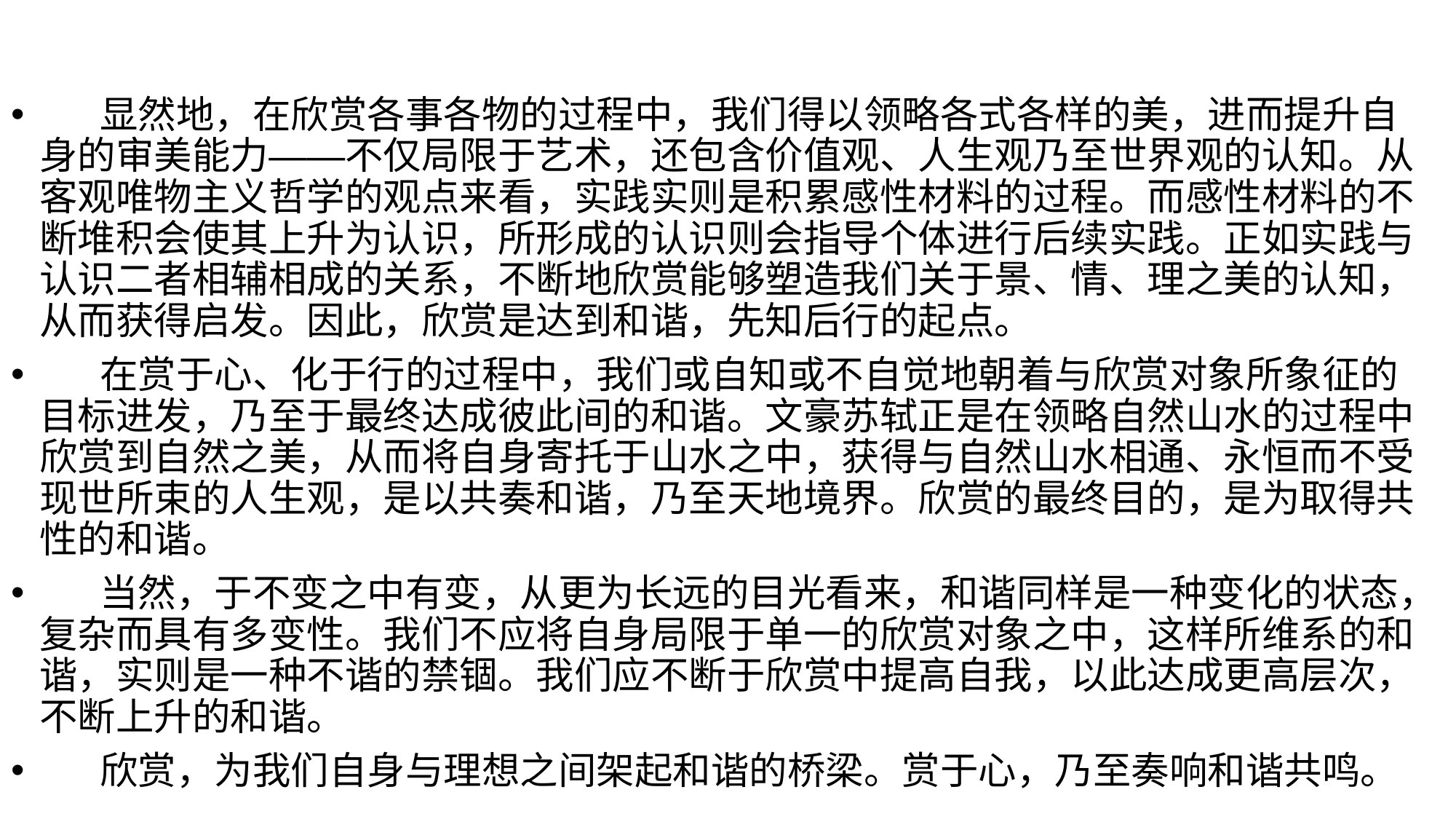

显然地，在欣赏各事各物的过程中，我们得以领略各式各样的美，进而提升自身的审美能力——不仅局限于艺术，还包含价值观、人生观乃至世界观的认知。从客观唯物主义哲学的观点来看，实践实则是积累感性材料的过程。而感性材料的不断堆积会使其上升为认识，所形成的认识则会指导个体进行后续实践。正如实践与认识二者相辅相成的关系，不断地欣赏能够塑造我们关于景、情、理之美的认知，从而获得启发。因此，欣赏是达到和谐，先知后行的起点。
     在赏于心、化于行的过程中，我们或自知或不自觉地朝着与欣赏对象所象征的目标进发，乃至于最终达成彼此间的和谐。文豪苏轼正是在领略自然山水的过程中欣赏到自然之美，从而将自身寄托于山水之中，获得与自然山水相通、永恒而不受现世所束的人生观，是以共奏和谐，乃至天地境界。欣赏的最终目的，是为取得共性的和谐。
     当然，于不变之中有变，从更为长远的目光看来，和谐同样是一种变化的状态，复杂而具有多变性。我们不应将自身局限于单一的欣赏对象之中，这样所维系的和谐，实则是一种不谐的禁锢。我们应不断于欣赏中提高自我，以此达成更高层次，不断上升的和谐。
     欣赏，为我们自身与理想之间架起和谐的桥梁。赏于心，乃至奏响和谐共鸣。